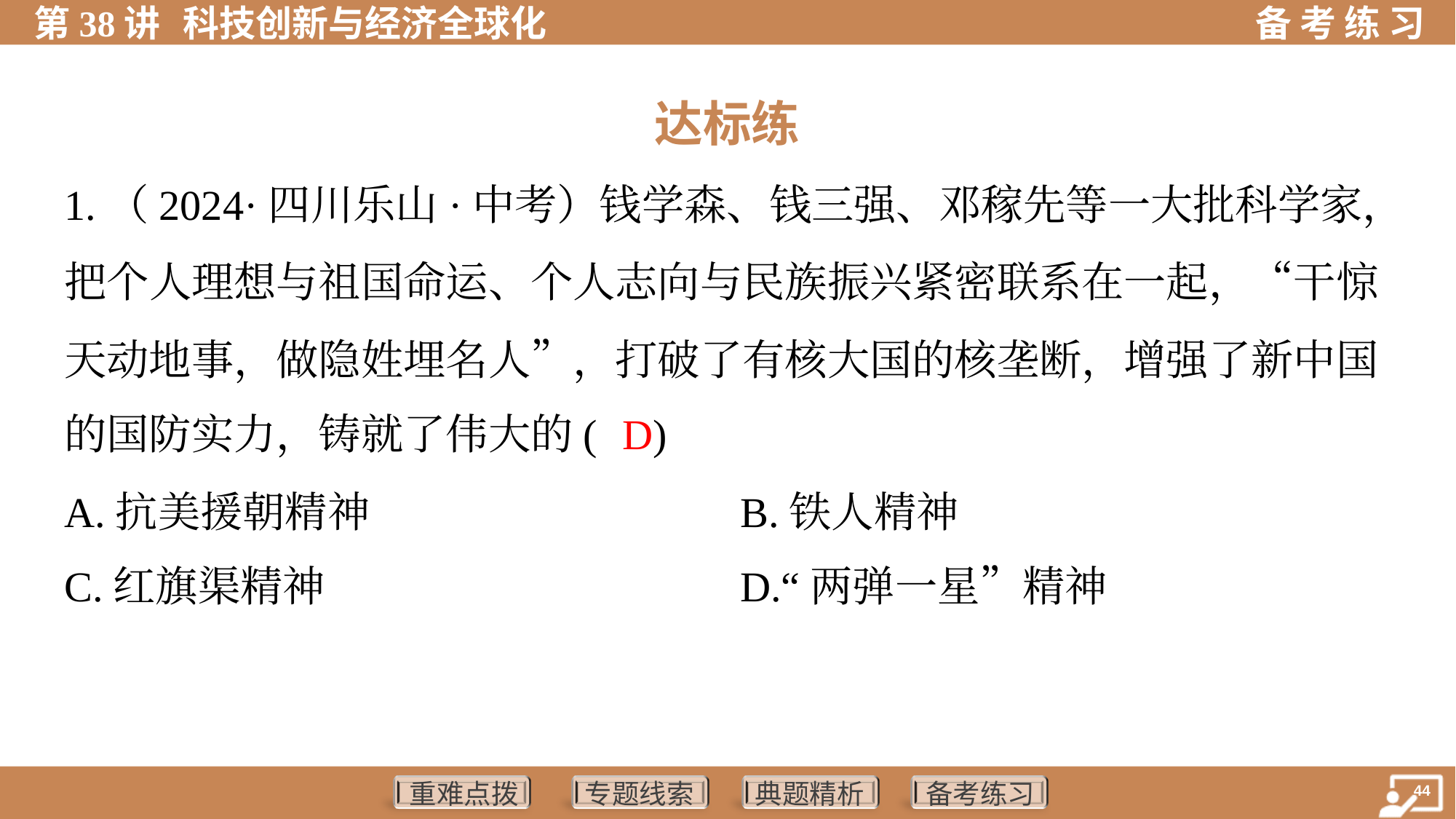

达标练
1.（2024·四川乐山·中考）钱学森、钱三强、邓稼先等一大批科学家，
把个人理想与祖国命运、个人志向与民族振兴紧密联系在一起，“干惊
天动地事，做隐姓埋名人”，打破了有核大国的核垄断，增强了新中国
的国防实力，铸就了伟大的(     )
D
A.抗美援朝精神	B.铁人精神
C.红旗渠精神	D.“两弹一星”精神